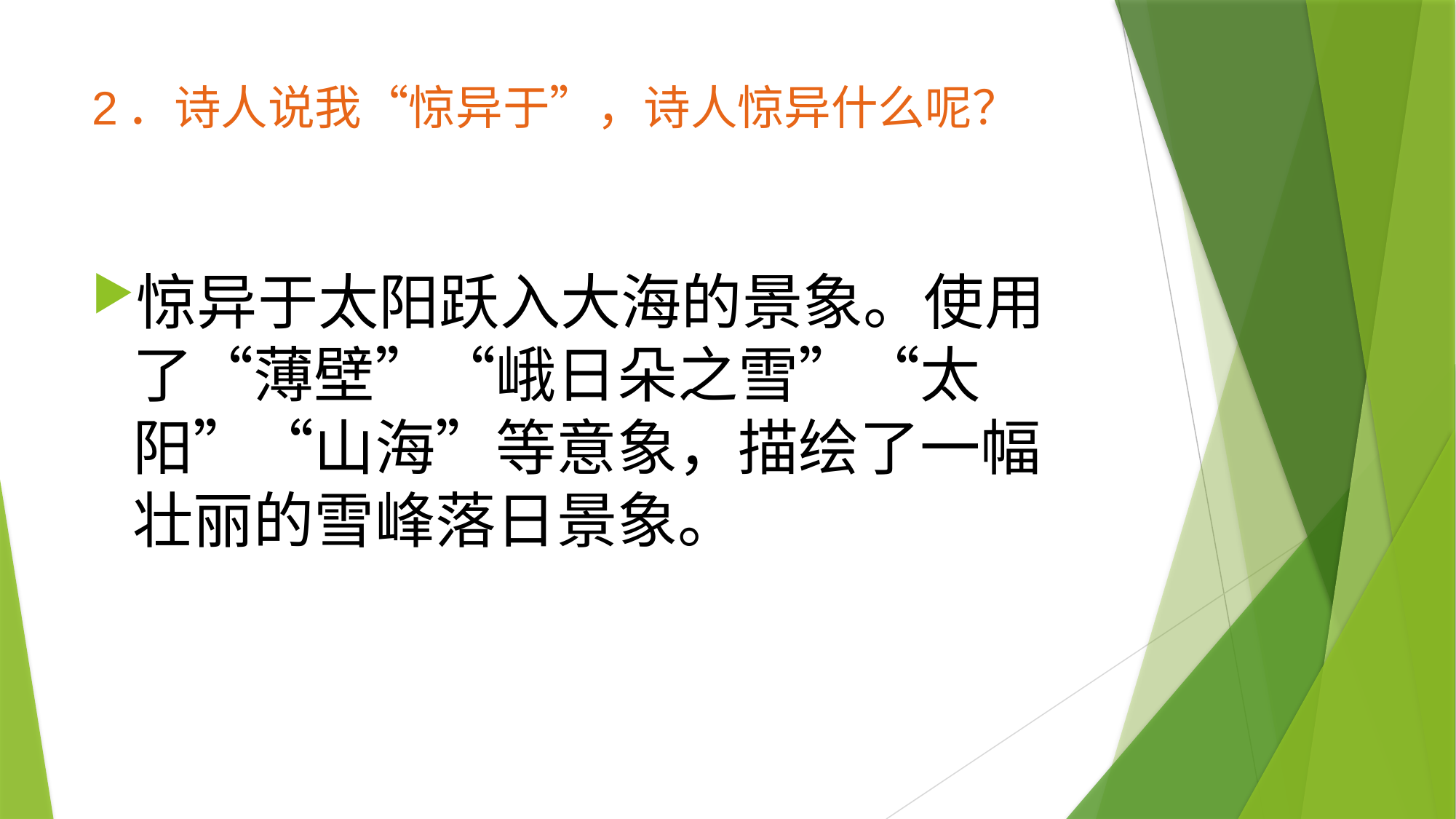

# 2．诗人说我“惊异于”，诗人惊异什么呢？
惊异于太阳跃入大海的景象。使用了“薄壁”“峨日朵之雪”“太阳”“山海”等意象，描绘了一幅壮丽的雪峰落日景象。